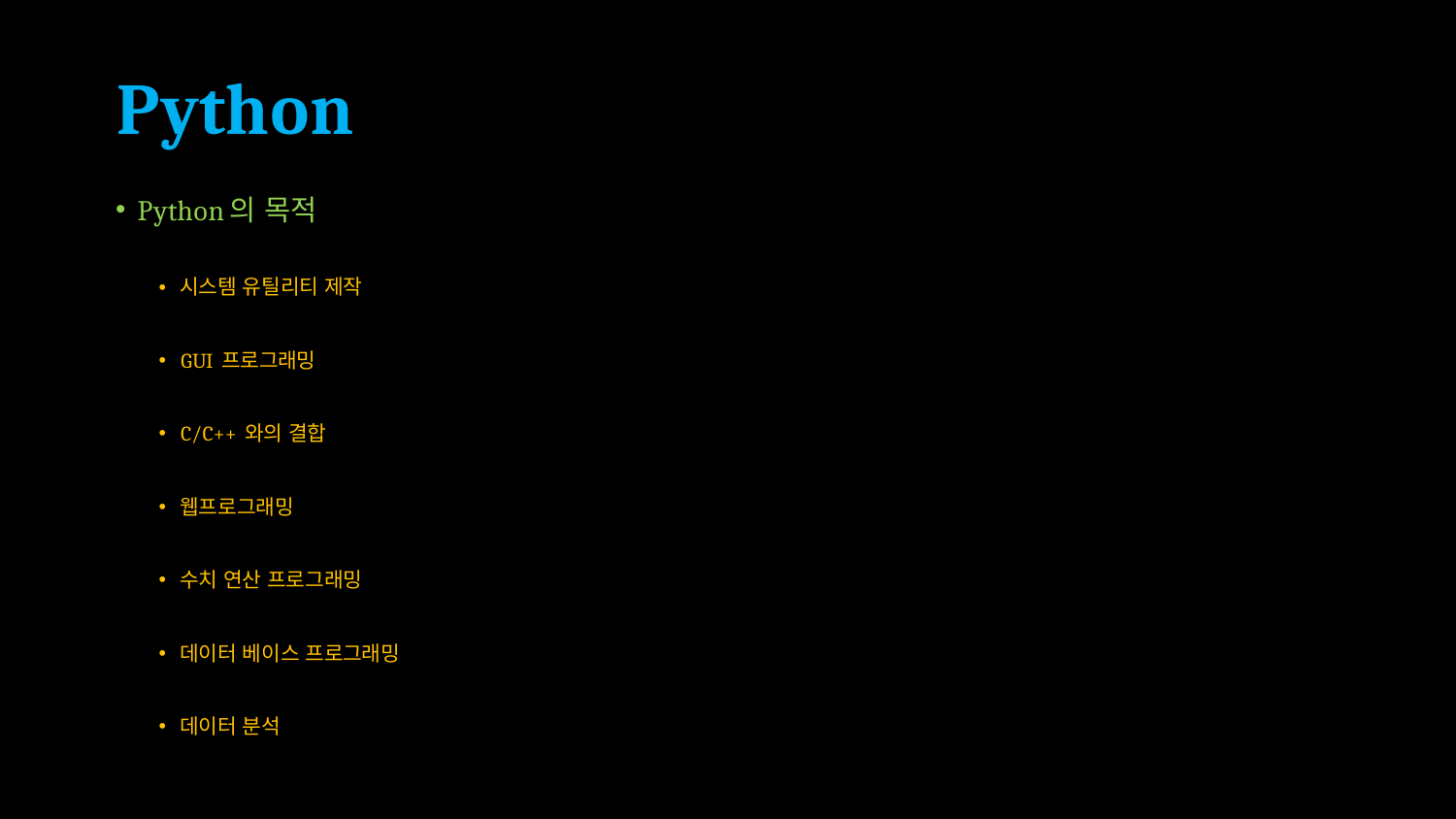

# Python
Python의 목적

시스템 유틸리티 제작

GUI 프로그래밍

C/C++ 와의 결합

웹프로그래밍

수치 연산 프로그래밍

데이터 베이스 프로그래밍

데이터 분석